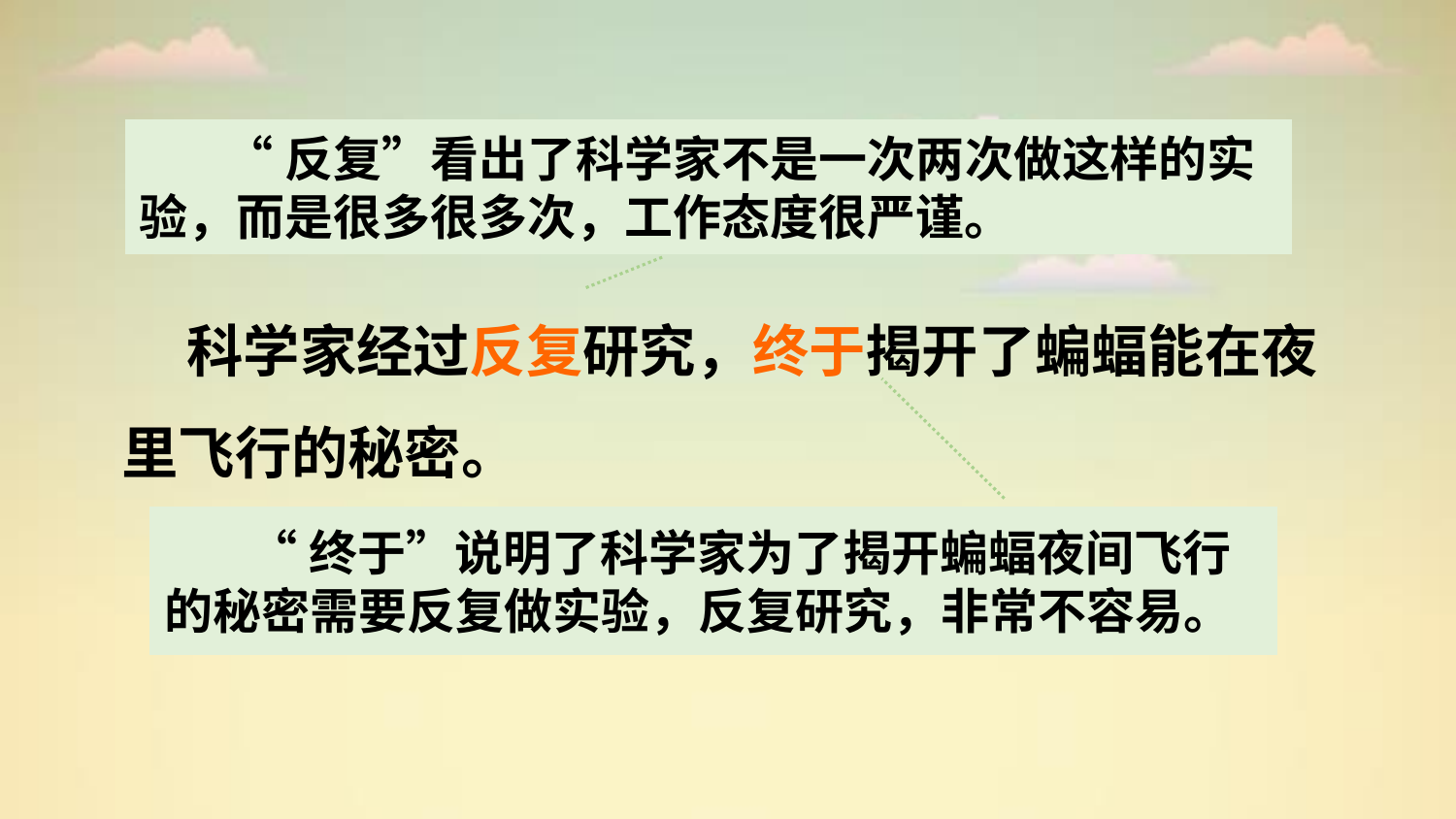

“反复”看出了科学家不是一次两次做这样的实验，而是很多很多次，工作态度很严谨。
    科学家经过反复研究，终于揭开了蝙蝠能在夜里飞行的秘密。
“终于”说明了科学家为了揭开蝙蝠夜间飞行的秘密需要反复做实验，反复研究，非常不容易。